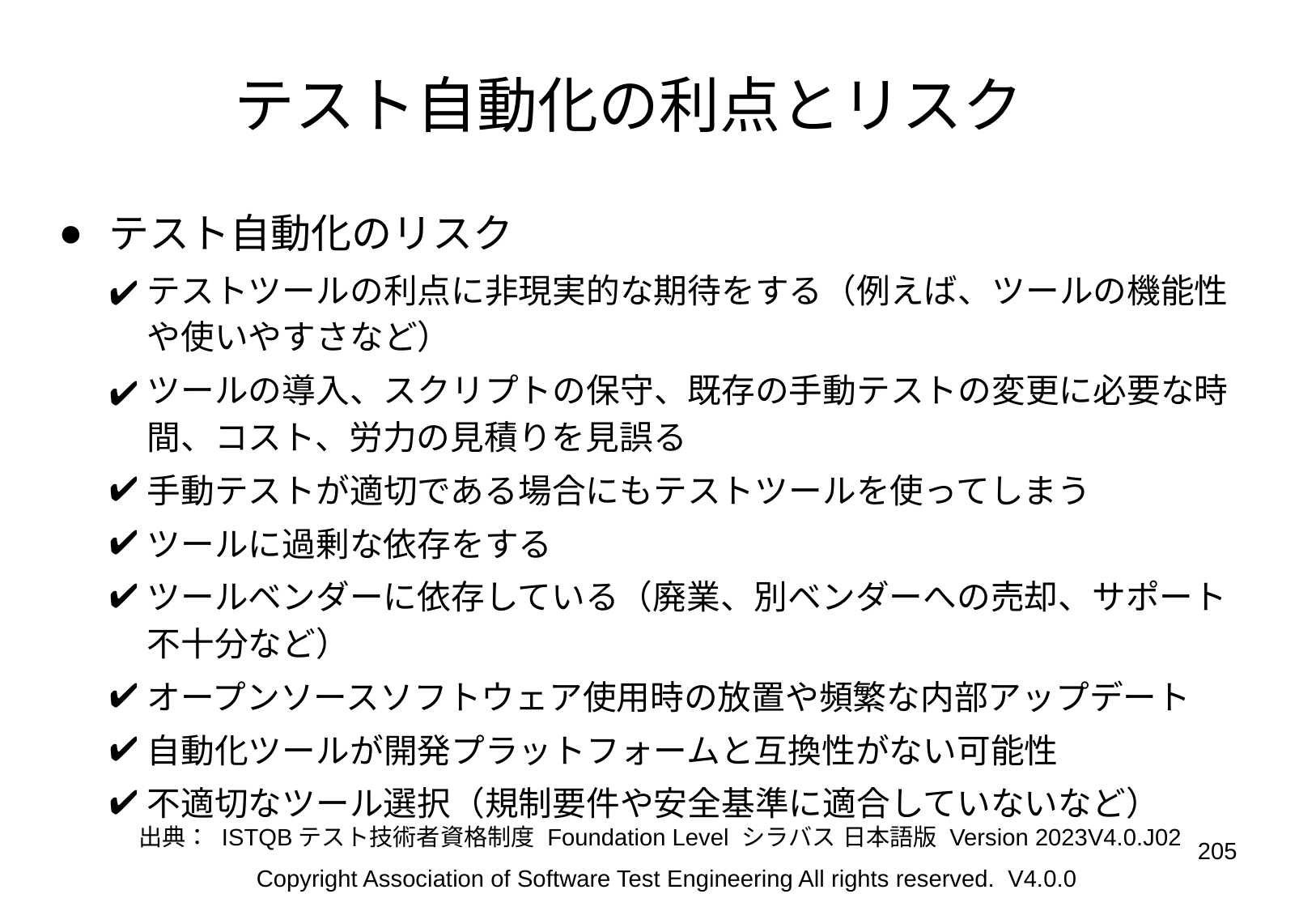

テスト自動化の利点とリスク
テスト自動化のリスク
テストツールの利点に非現実的な期待をする（例えば、ツールの機能性や使いやすさなど）
ツールの導入、スクリプトの保守、既存の手動テストの変更に必要な時間、コスト、労力の見積りを見誤る
手動テストが適切である場合にもテストツールを使ってしまう
ツールに過剰な依存をする
ツールベンダーに依存している（廃業、別ベンダーへの売却、サポート不十分など）
オープンソースソフトウェア使用時の放置や頻繁な内部アップデート
自動化ツールが開発プラットフォームと互換性がない可能性
不適切なツール選択（規制要件や安全基準に適合していないなど）
出典： ISTQBテスト技術者資格制度 Foundation Level シラバス 日本語版 Version 2023V4.0.J02
205
Copyright Association of Software Test Engineering All rights reserved.  V4.0.0